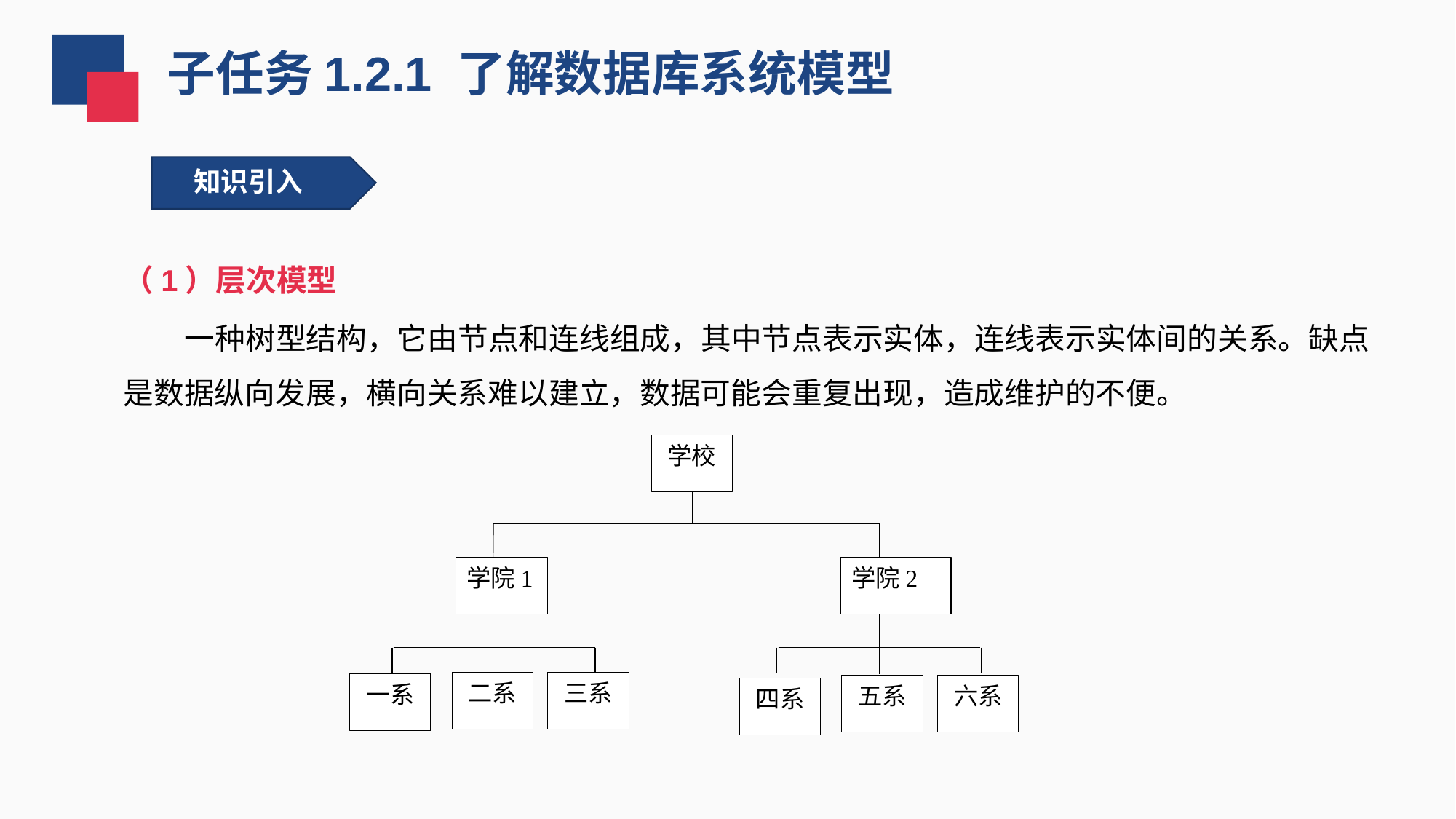

子任务1.2.1 了解数据库系统模型

    知识引入
（1）层次模型
        一种树型结构，它由节点和连线组成，其中节点表示实体，连线表示实体间的关系。缺点是数据纵向发展，横向关系难以建立，数据可能会重复出现，造成维护的不便。
学校

学院1

学院2

二系
三系
一系
五系
六系
四系